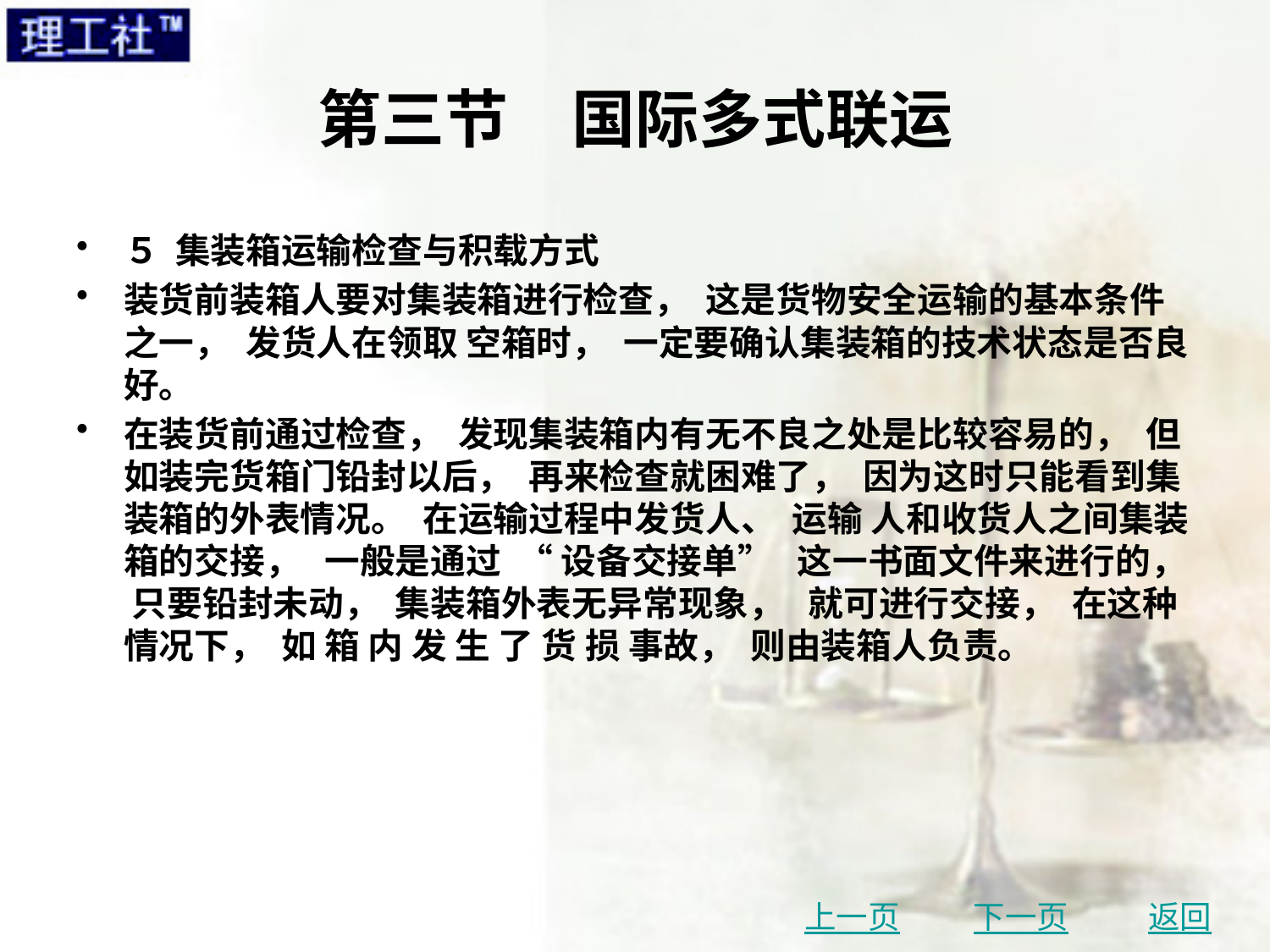

# 第三节　国际多式联运
５  集装箱运输检查与积载方式
装货前装箱人要对集装箱进行检查，  这是货物安全运输的基本条件之一，  发货人在领取 空箱时，  一定要确认集装箱的技术状态是否良好。
在装货前通过检查，  发现集装箱内有无不良之处是比较容易的，  但如装完货箱门铅封以后，  再来检查就困难了，  因为这时只能看到集装箱的外表情况。  在运输过程中发货人、  运输 人和收货人之间集装箱的交接，   一般是通过  “ 设备交接单”   这一书面文件来进行的，  只要铅封未动，  集装箱外表无异常现象，   就可进行交接，  在这种情况下，  如 箱 内 发 生 了 货 损 事故，  则由装箱人负责。
上一页
下一页
返回